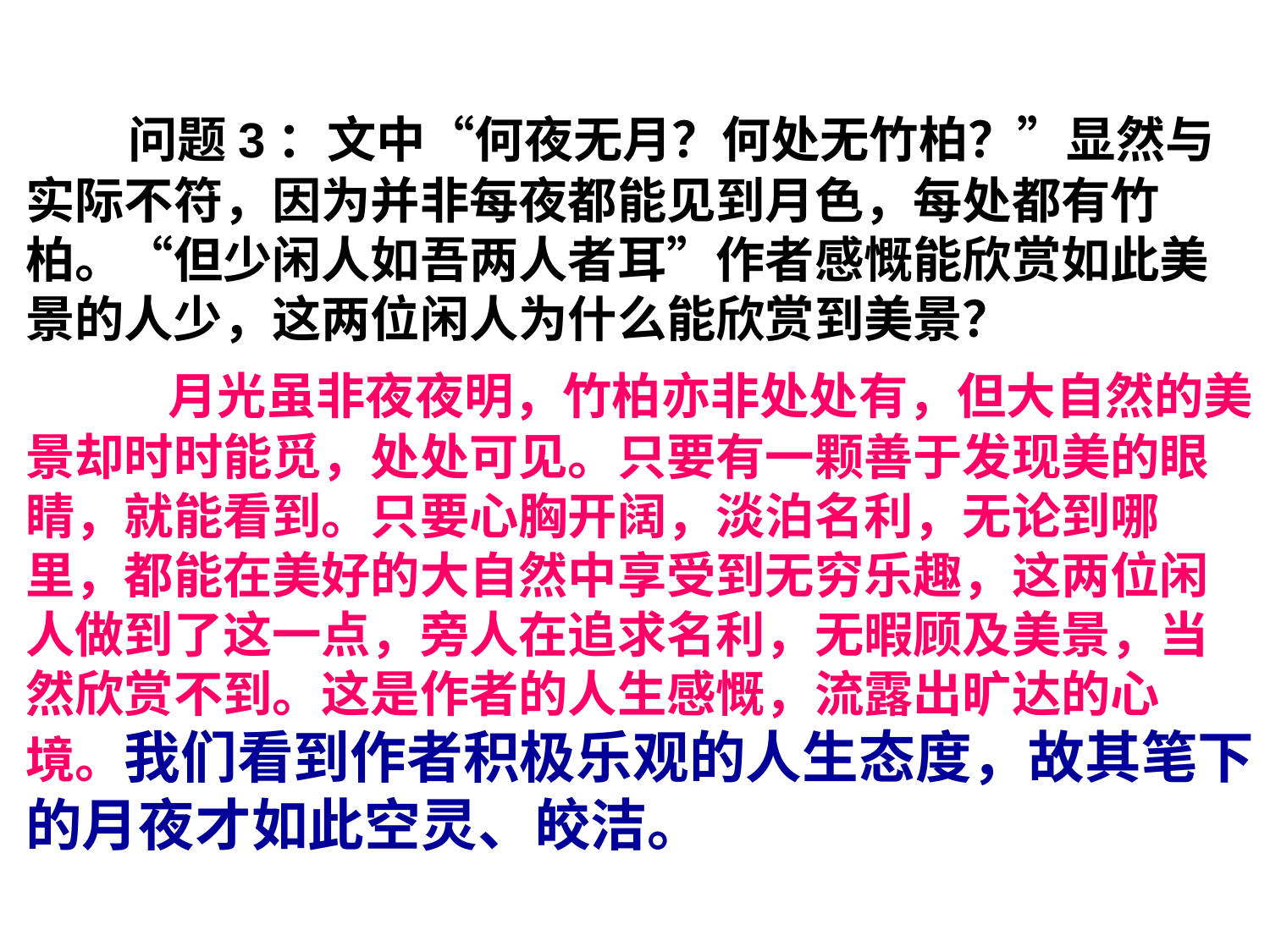

问题3：文中“何夜无月？何处无竹柏？”显然与实际不符，因为并非每夜都能见到月色，每处都有竹柏。“但少闲人如吾两人者耳”作者感慨能欣赏如此美景的人少，这两位闲人为什么能欣赏到美景？
           月光虽非夜夜明，竹柏亦非处处有，但大自然的美景却时时能觅，处处可见。只要有一颗善于发现美的眼睛，就能看到。只要心胸开阔，淡泊名利，无论到哪里，都能在美好的大自然中享受到无穷乐趣，这两位闲人做到了这一点，旁人在追求名利，无暇顾及美景，当然欣赏不到。这是作者的人生感慨，流露出旷达的心境。我们看到作者积极乐观的人生态度，故其笔下的月夜才如此空灵、皎洁。